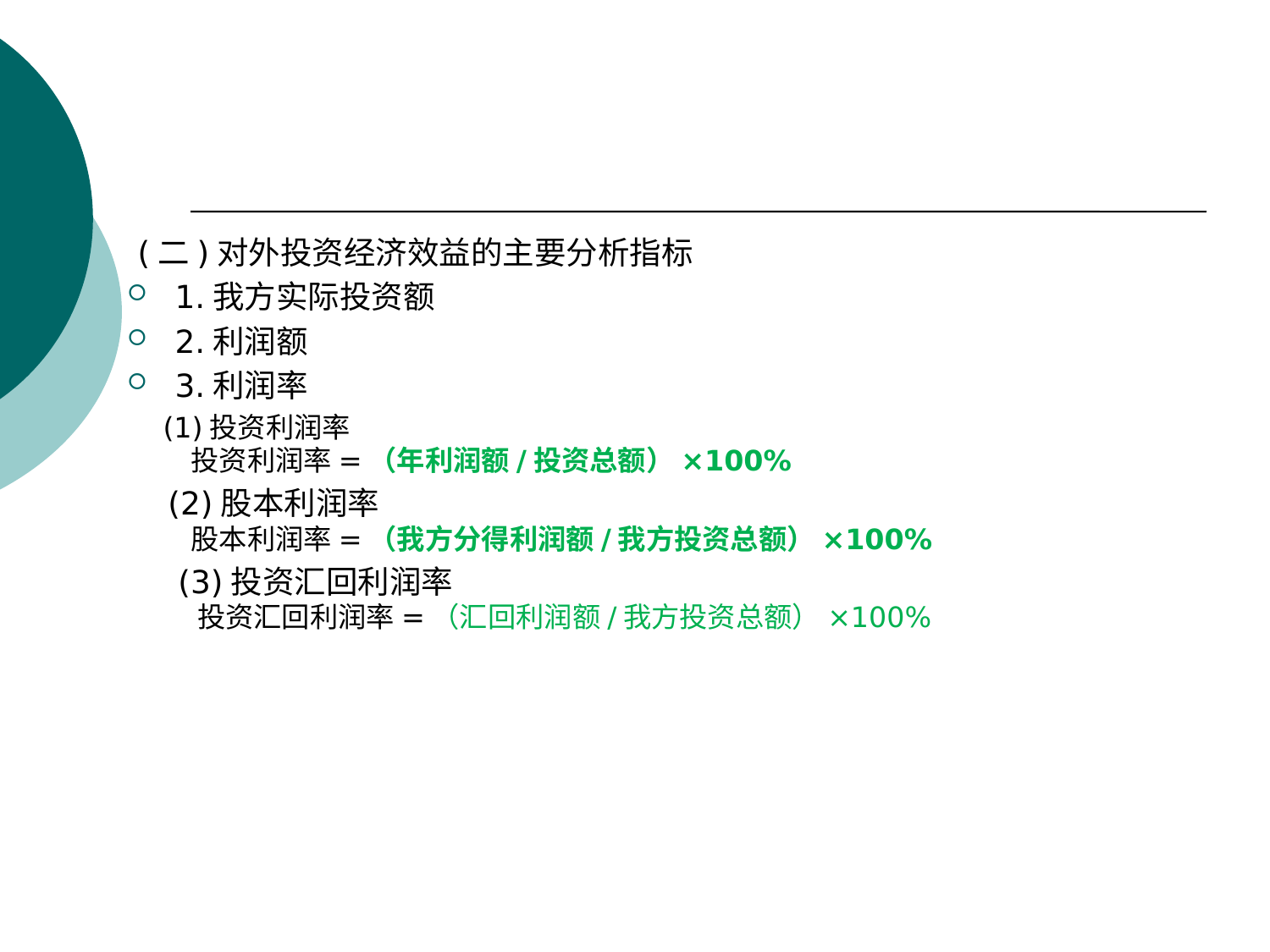

#
 (二)对外投资经济效益的主要分析指标
1.我方实际投资额
2.利润额
3.利润率
    (1)投资利润率
         投资利润率=（年利润额/投资总额）×100%
    (2)股本利润率
         股本利润率=（我方分得利润额/我方投资总额）×100%
     (3)投资汇回利润率
          投资汇回利润率=（汇回利润额/我方投资总额）×100%